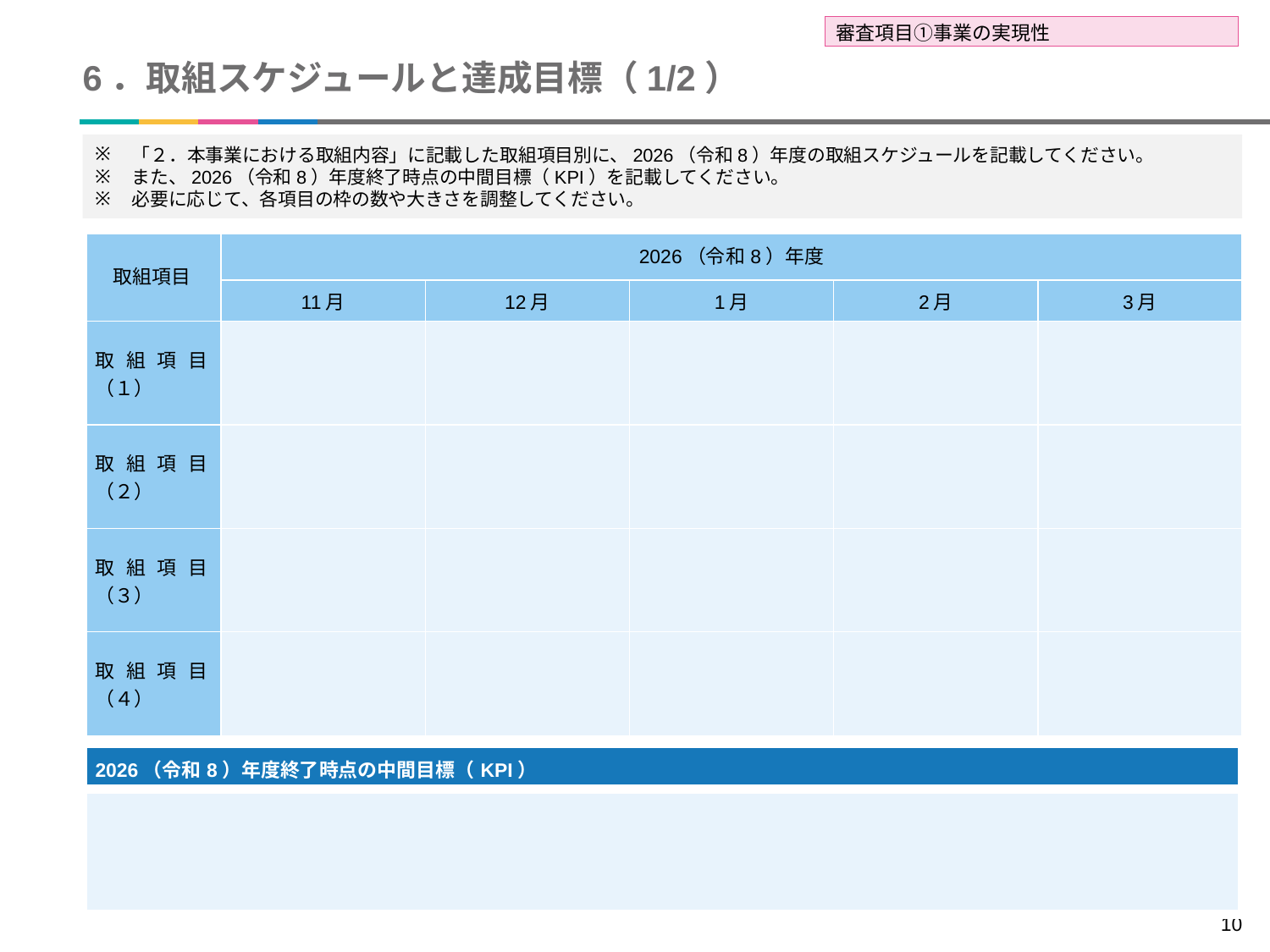

審査項目①事業の実現性
# 6．取組スケジュールと達成目標（1/2）
「２．本事業における取組内容」に記載した取組項目別に、2026（令和8）年度の取組スケジュールを記載してください。
また、2026（令和8）年度終了時点の中間目標（KPI）を記載してください。
必要に応じて、各項目の枠の数や大きさを調整してください。
| 取組項目 | 2026（令和8）年度 |  |  |  |  |
| --- | --- | --- | --- | --- | --- |
|  | 11月 | 12月 | 1月 | 2月 | 3月 |
| 取組項目（１） |  |  |  |  |  |
| 取組項目（２） |  |  |  |  |  |
| 取組項目（３） |  |  |  |  |  |
| 取組項目（４） |  |  |  |  |  |
| 2026（令和8）年度終了時点の中間目標（KPI） |
| --- |
|  |
10